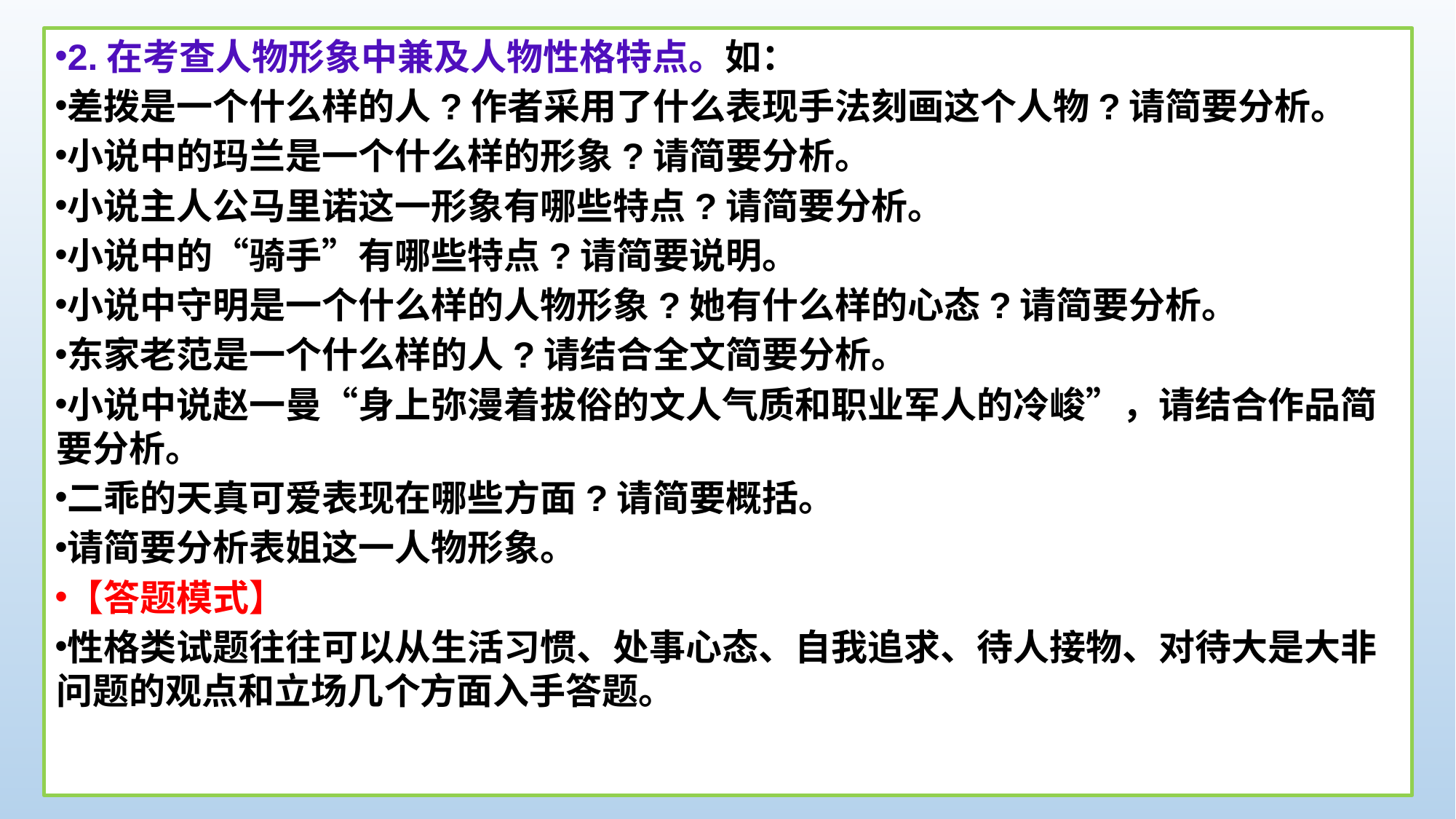

2.在考查人物形象中兼及人物性格特点。如：
差拨是一个什么样的人?作者采用了什么表现手法刻画这个人物?请简要分析。
小说中的玛兰是一个什么样的形象?请简要分析。
小说主人公马里诺这一形象有哪些特点?请简要分析。
小说中的“骑手”有哪些特点?请简要说明。
小说中守明是一个什么样的人物形象?她有什么样的心态?请简要分析。
东家老范是一个什么样的人?请结合全文简要分析。
小说中说赵一曼“身上弥漫着拔俗的文人气质和职业军人的冷峻”，请结合作品简要分析。
二乖的天真可爱表现在哪些方面?请简要概括。
请简要分析表姐这一人物形象。
【答题模式】
性格类试题往往可以从生活习惯、处事心态、自我追求、待人接物、对待大是大非问题的观点和立场几个方面入手答题。